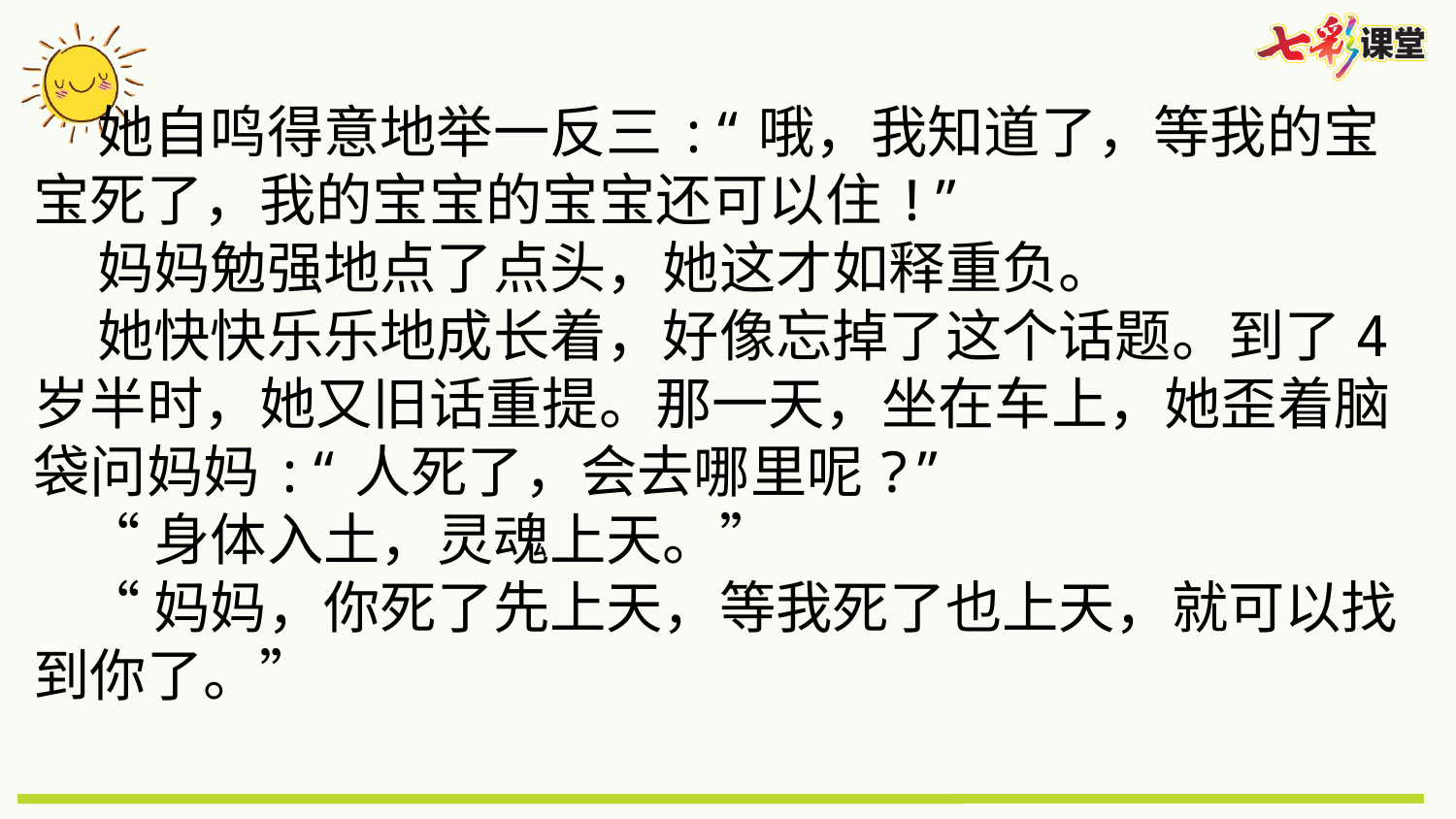

她自鸣得意地举一反三:“哦，我知道了，等我的宝宝死了，我的宝宝的宝宝还可以住!”
    妈妈勉强地点了点头，她这才如释重负。
    她快快乐乐地成长着，好像忘掉了这个话题。到了4岁半时，她又旧话重提。那一天，坐在车上，她歪着脑袋问妈妈:“人死了，会去哪里呢?”
    “身体入土，灵魂上天。”
    “妈妈，你死了先上天，等我死了也上天，就可以找到你了。”